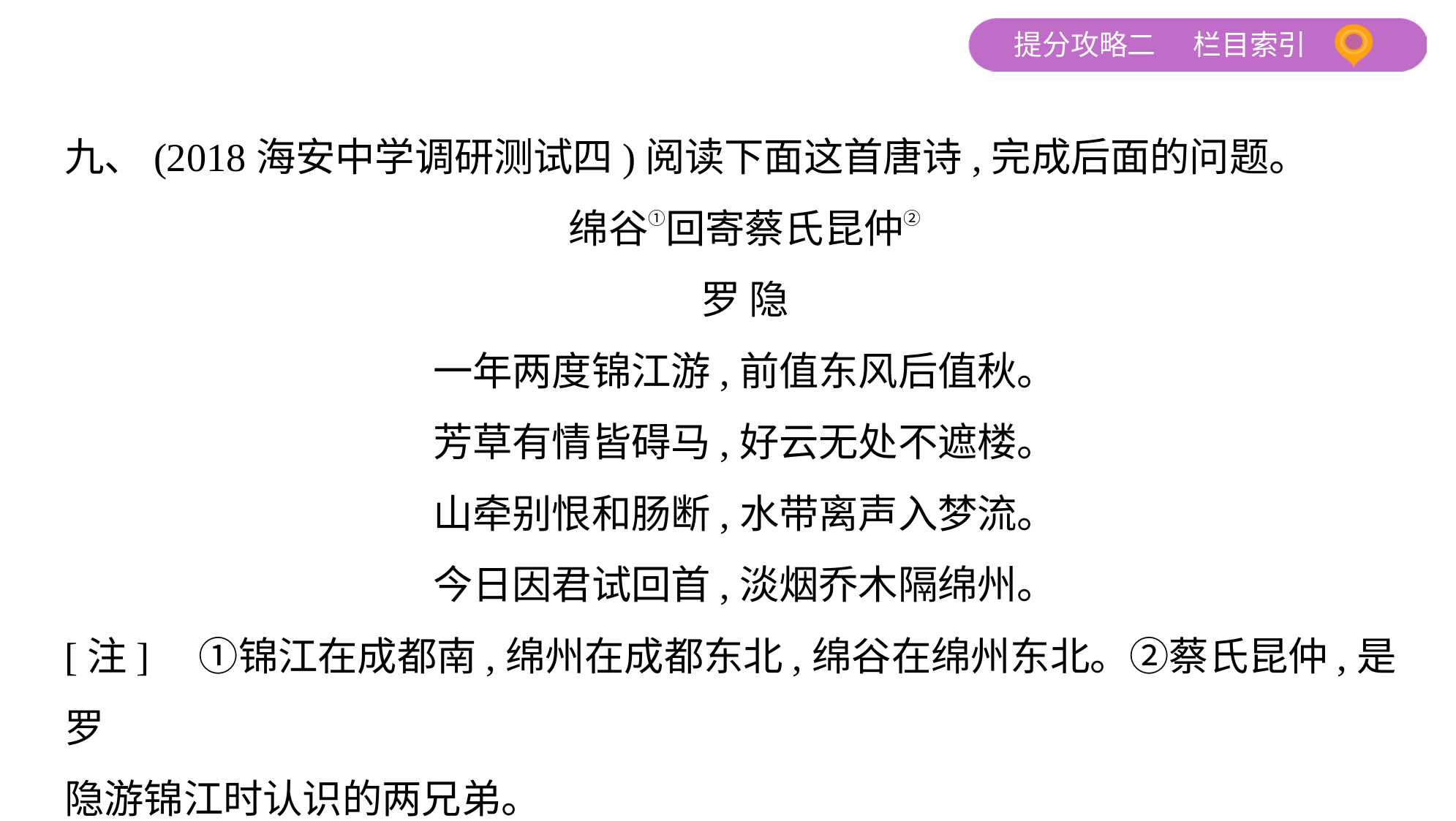

九、(2018海安中学调研测试四)阅读下面这首唐诗,完成后面的问题。
绵谷①回寄蔡氏昆仲②
罗 隐
一年两度锦江游,前值东风后值秋。
芳草有情皆碍马,好云无处不遮楼。
山牵别恨和肠断,水带离声入梦流。
今日因君试回首,淡烟乔木隔绵州。
[注]　①锦江在成都南,绵州在成都东北,绵谷在绵州东北。②蔡氏昆仲,是罗
隐游锦江时认识的两兄弟。